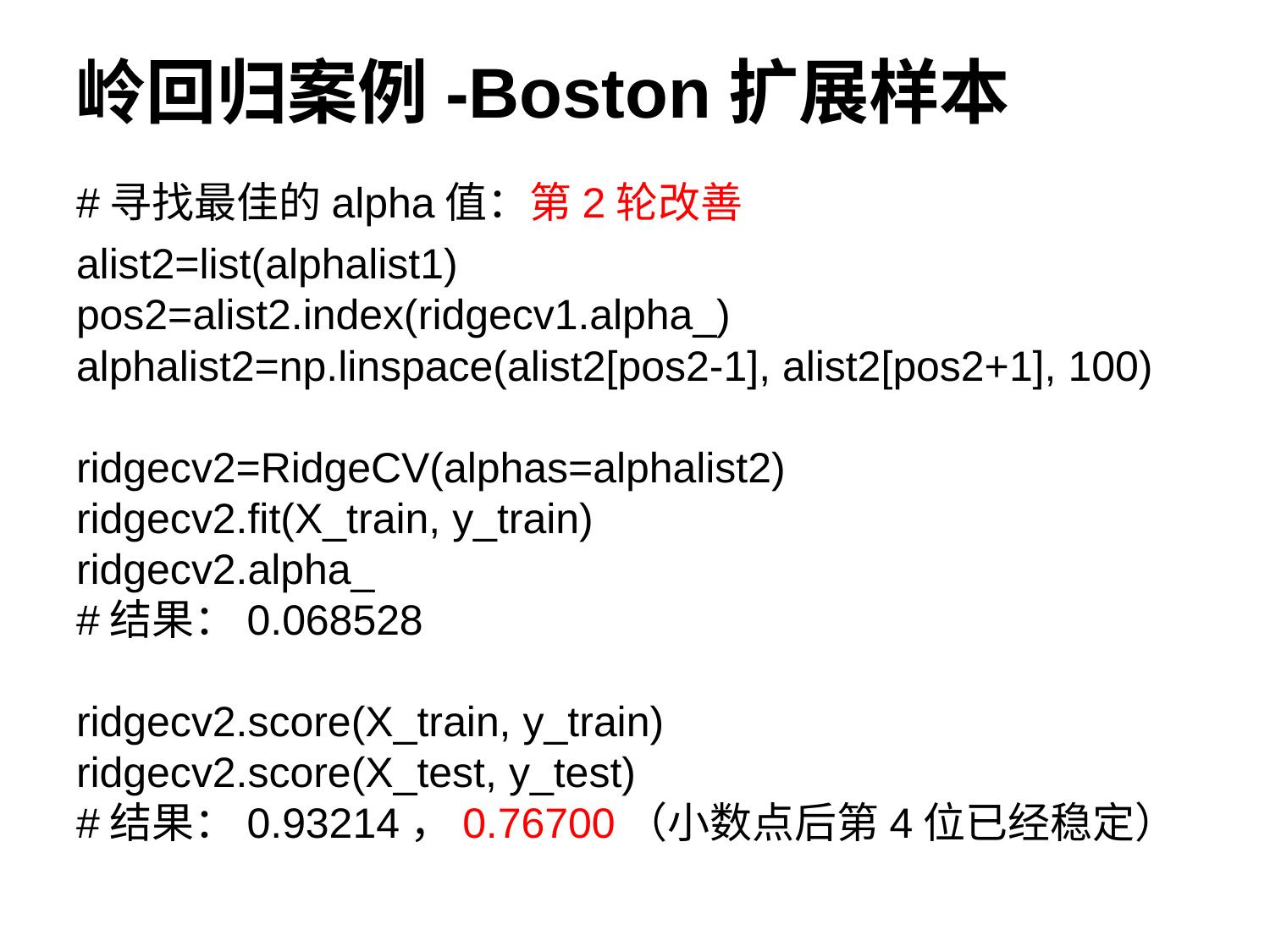

# 岭回归案例-Boston扩展样本
#寻找最佳的alpha值：第2轮改善
alist2=list(alphalist1)
pos2=alist2.index(ridgecv1.alpha_)
alphalist2=np.linspace(alist2[pos2-1], alist2[pos2+1], 100)

ridgecv2=RidgeCV(alphas=alphalist2)
ridgecv2.fit(X_train, y_train)
ridgecv2.alpha_
#结果：0.068528

ridgecv2.score(X_train, y_train)
ridgecv2.score(X_test, y_test)
#结果：0.93214，0.76700（小数点后第4位已经稳定）